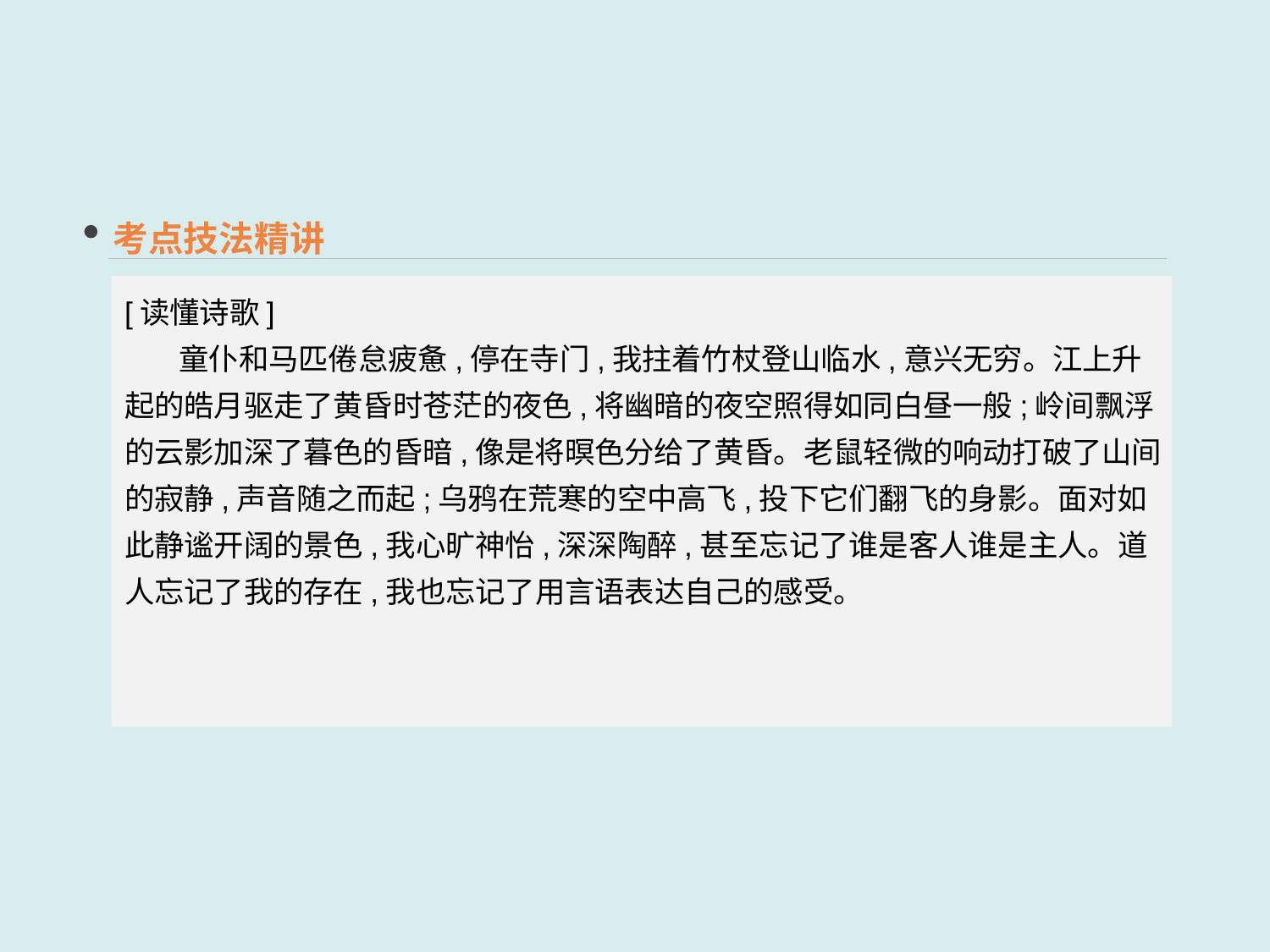

考点技法精讲

[读懂诗歌]
       童仆和马匹倦怠疲惫,停在寺门,我拄着竹杖登山临水,意兴无穷。江上升起的皓月驱走了黄昏时苍茫的夜色,将幽暗的夜空照得如同白昼一般;岭间飘浮的云影加深了暮色的昏暗,像是将暝色分给了黄昏。老鼠轻微的响动打破了山间的寂静,声音随之而起;乌鸦在荒寒的空中高飞,投下它们翻飞的身影。面对如此静谧开阔的景色,我心旷神怡,深深陶醉,甚至忘记了谁是客人谁是主人。道人忘记了我的存在,我也忘记了用言语表达自己的感受。